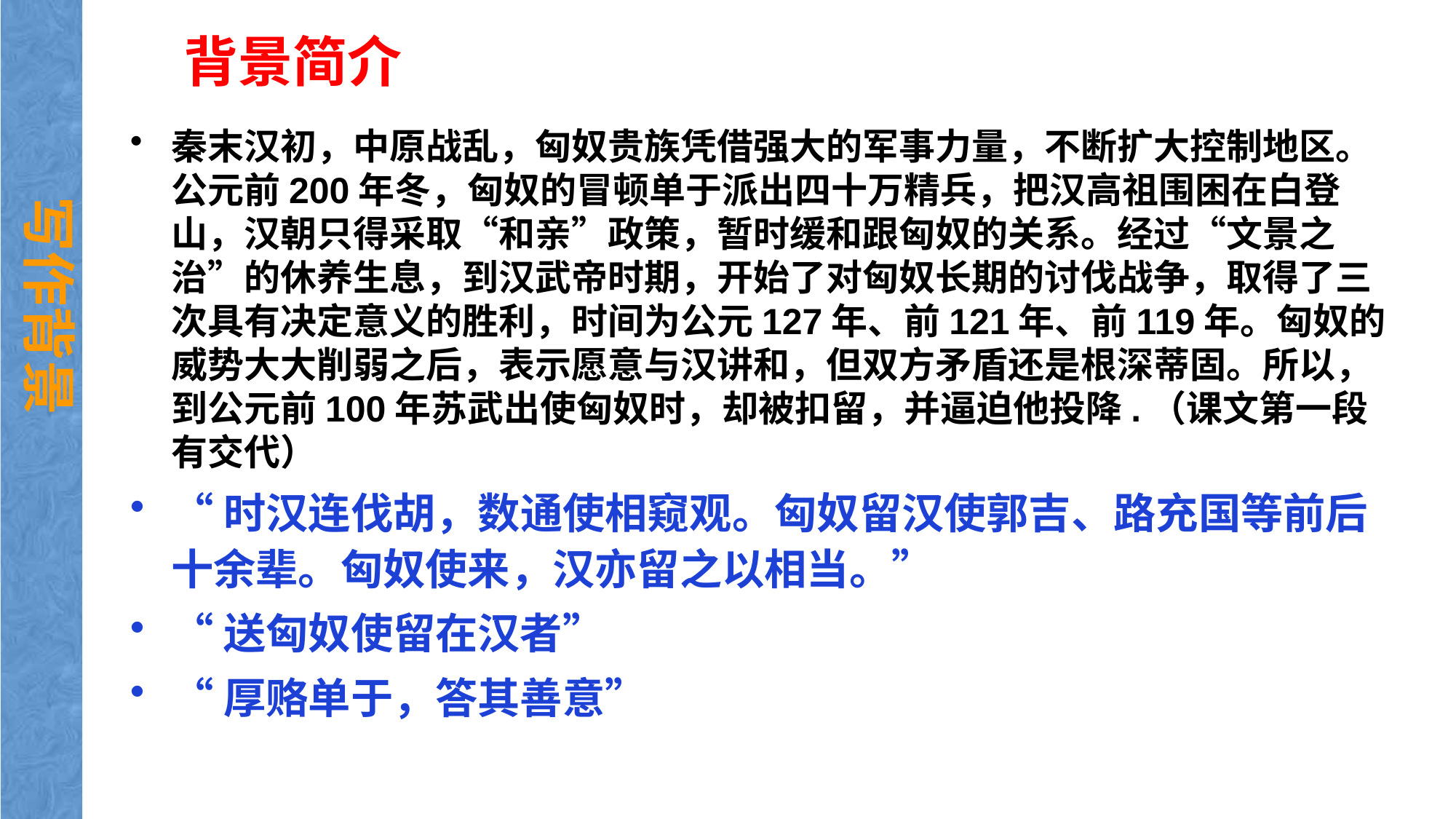

# 背景简介
秦末汉初，中原战乱，匈奴贵族凭借强大的军事力量，不断扩大控制地区。公元前200年冬，匈奴的冒顿单于派出四十万精兵，把汉高祖围困在白登山，汉朝只得采取“和亲”政策，暂时缓和跟匈奴的关系。经过“文景之治”的休养生息，到汉武帝时期，开始了对匈奴长期的讨伐战争，取得了三次具有决定意义的胜利，时间为公元127年、前121年、前119年。匈奴的威势大大削弱之后，表示愿意与汉讲和，但双方矛盾还是根深蒂固。所以，到公元前100年苏武出使匈奴时，却被扣留，并逼迫他投降.（课文第一段有交代）
“时汉连伐胡，数通使相窥观。匈奴留汉使郭吉、路充国等前后十余辈。匈奴使来，汉亦留之以相当。”
“送匈奴使留在汉者”
“厚赂单于，答其善意”
写作背景